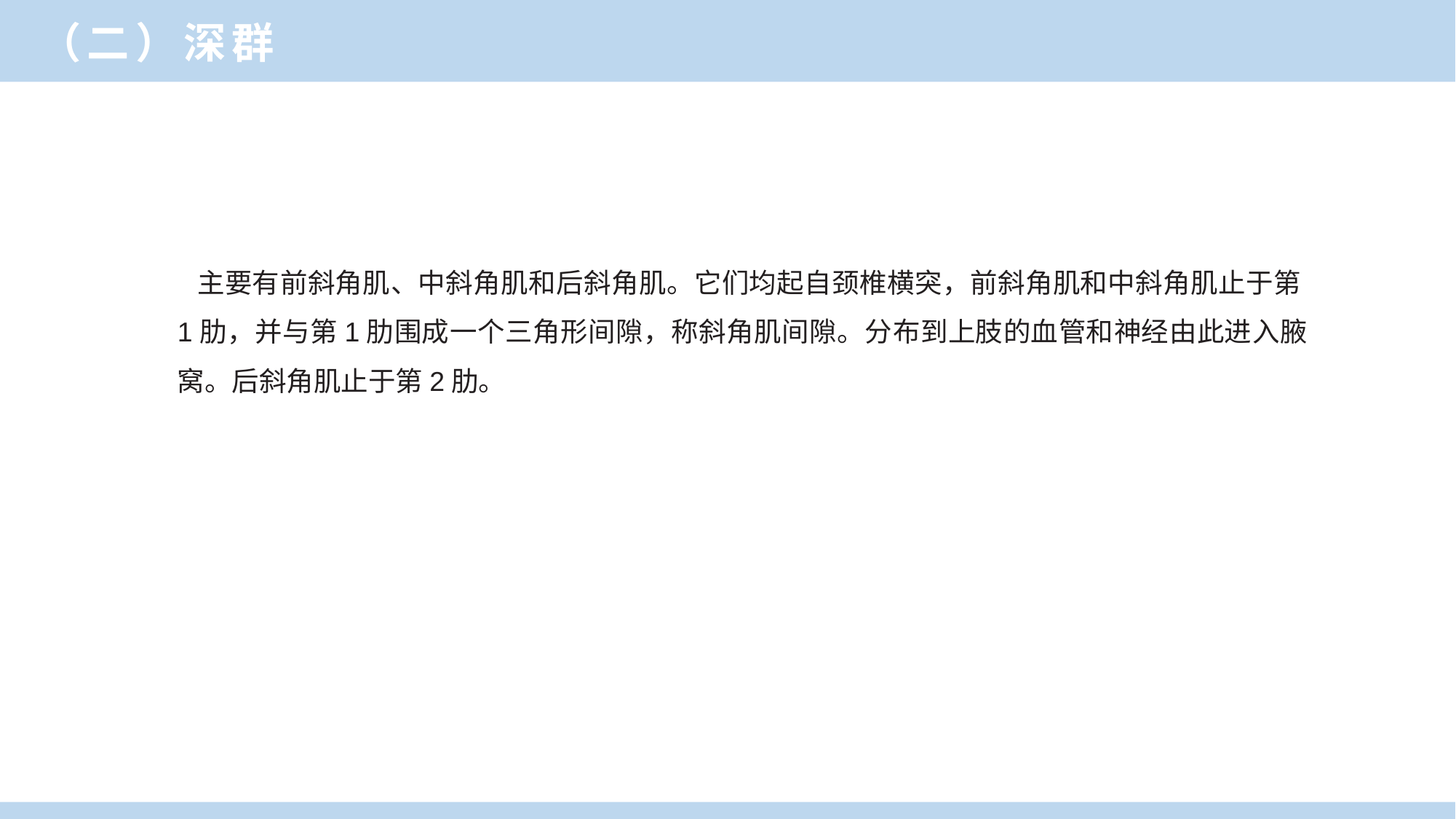

（二）深群

  主要有前斜角肌、中斜角肌和后斜角肌。它们均起自颈椎横突，前斜角肌和中斜角肌止于第1肋，并与第1肋围成一个三角形间隙，称斜角肌间隙。分布到上肢的血管和神经由此进入腋窝。后斜角肌止于第2肋。